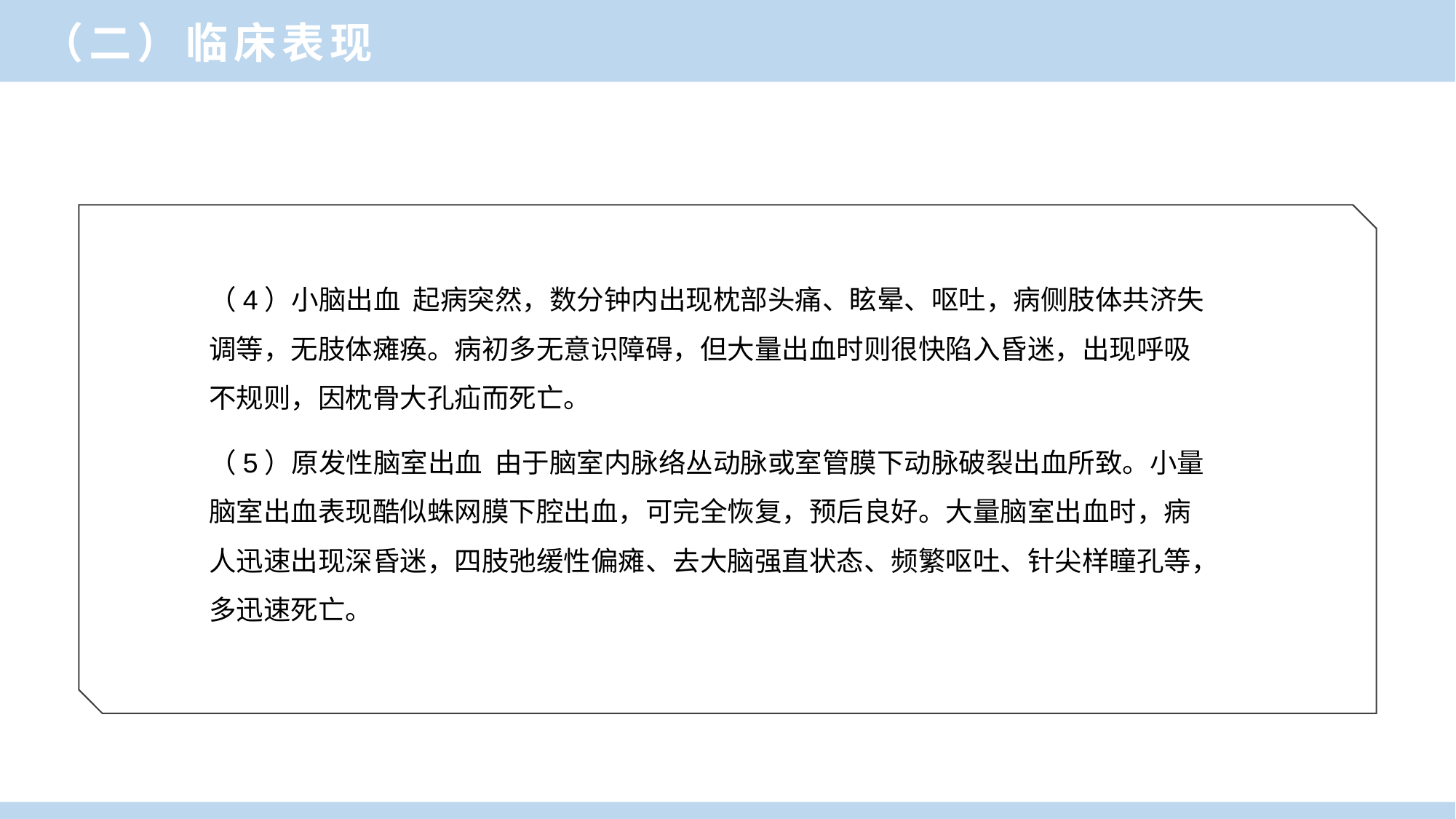

（二）临床表现

（4）小脑出血  起病突然，数分钟内出现枕部头痛、眩晕、呕吐，病侧肢体共济失调等，无肢体瘫痪。病初多无意识障碍，但大量出血时则很快陷入昏迷，出现呼吸不规则，因枕骨大孔疝而死亡。
（5）原发性脑室出血  由于脑室内脉络丛动脉或室管膜下动脉破裂出血所致。小量脑室出血表现酷似蛛网膜下腔出血，可完全恢复，预后良好。大量脑室出血时，病人迅速出现深昏迷，四肢弛缓性偏瘫、去大脑强直状态、频繁呕吐、针尖样瞳孔等，多迅速死亡。